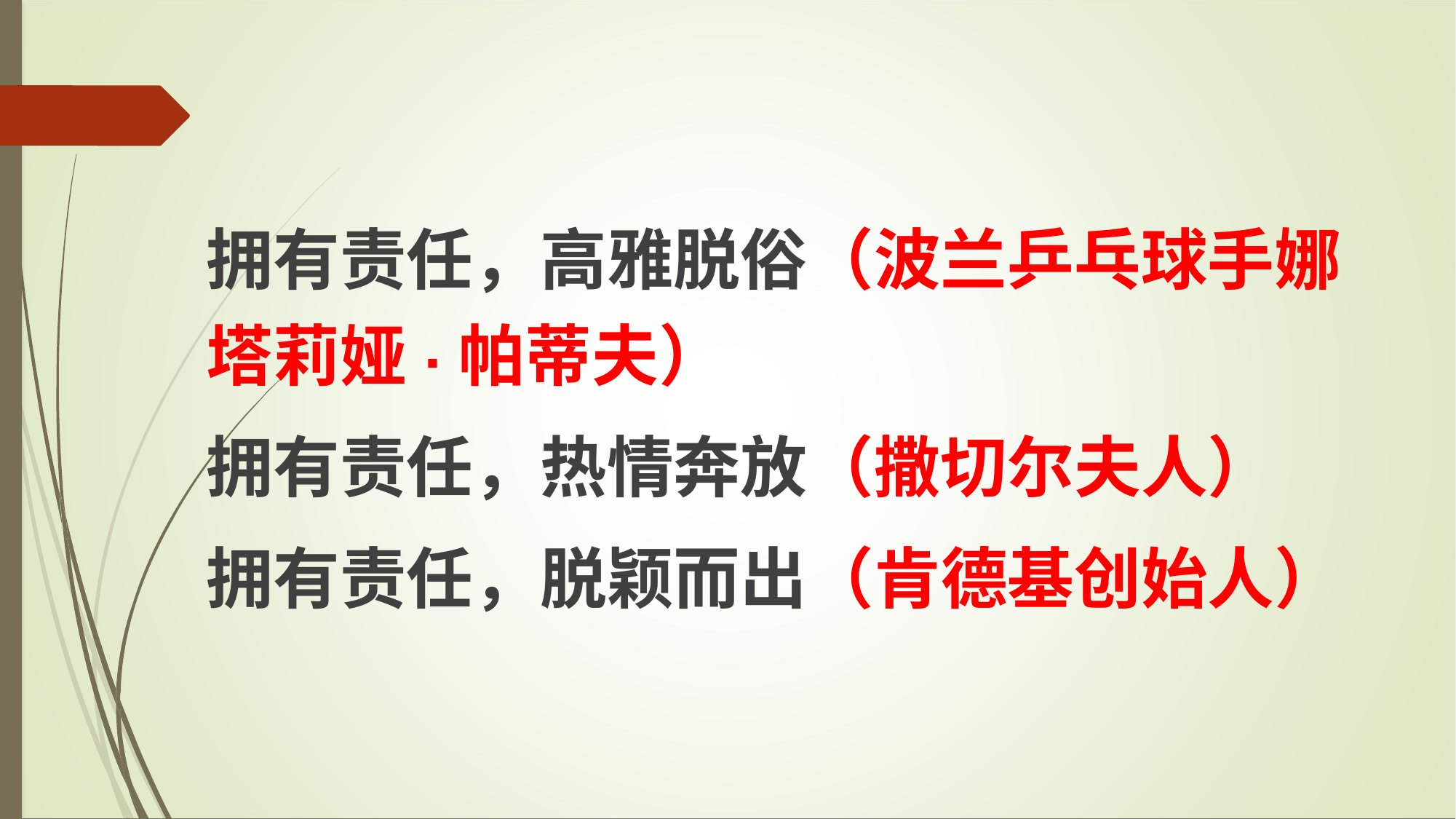

拥有责任，高雅脱俗（波兰乒乓球手娜塔莉娅·帕蒂夫）
拥有责任，热情奔放（撒切尔夫人）
拥有责任，脱颖而出（肯德基创始人）